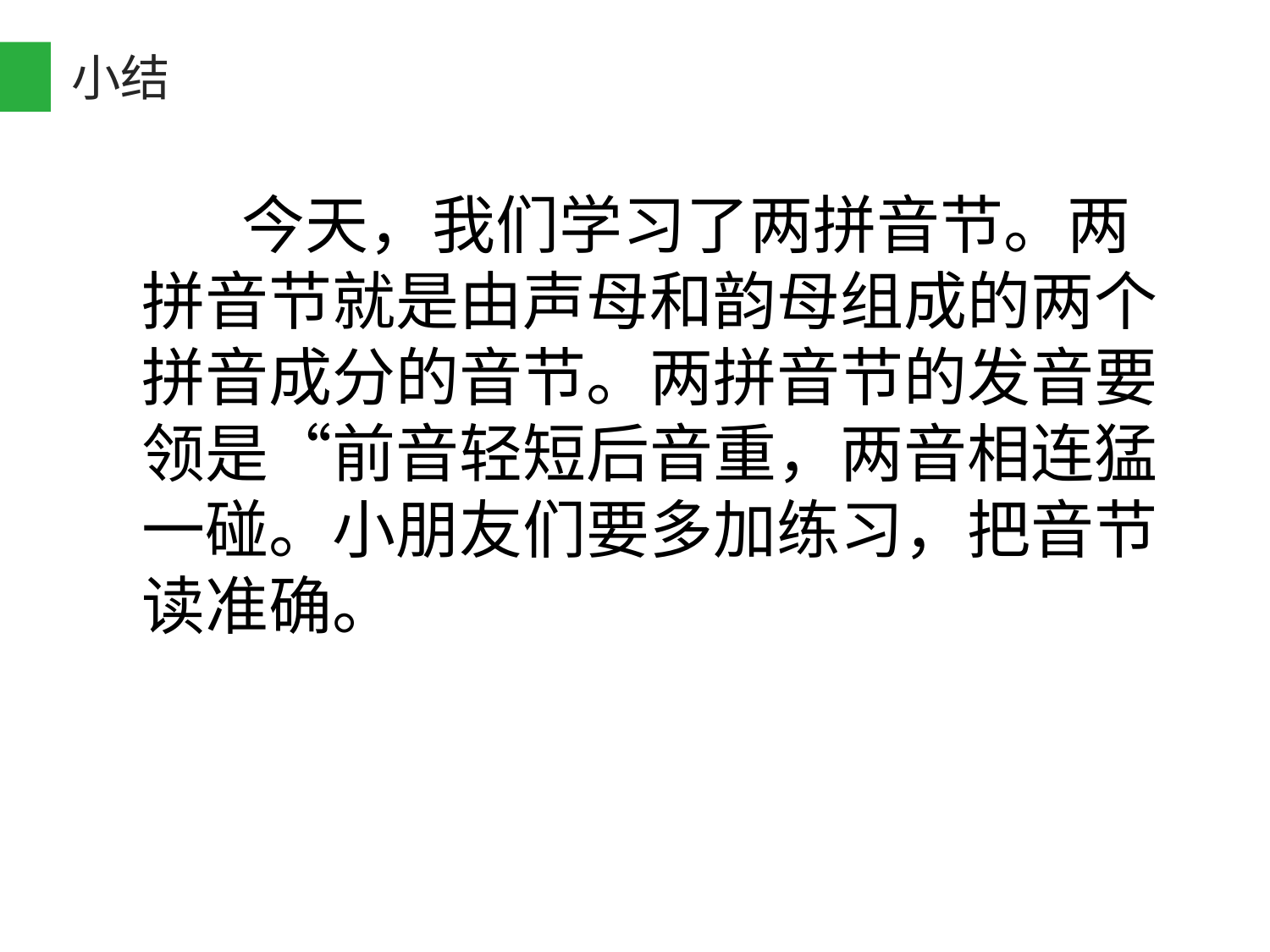

小结

      今天，我们学习了两拼音节。两拼音节就是由声母和韵母组成的两个拼音成分的音节。两拼音节的发音要领是“前音轻短后音重，两音相连猛一碰。小朋友们要多加练习，把音节读准确。